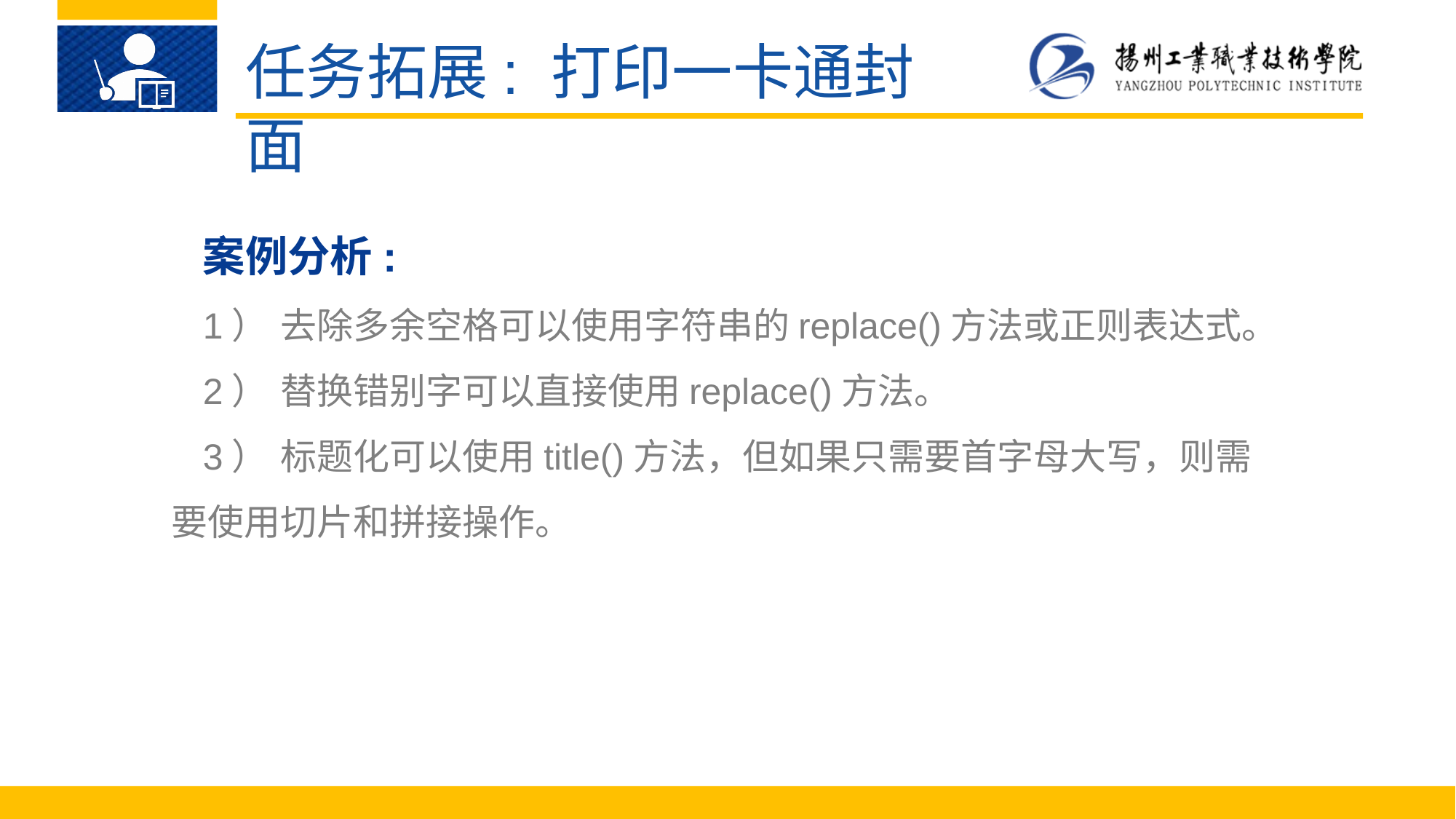

任务拓展: 打印一卡通封面
案例分析:
1）	去除多余空格可以使用字符串的replace()方法或正则表达式。
2）	替换错别字可以直接使用replace()方法。
3）	标题化可以使用title()方法，但如果只需要首字母大写，则需要使用切片和拼接操作。